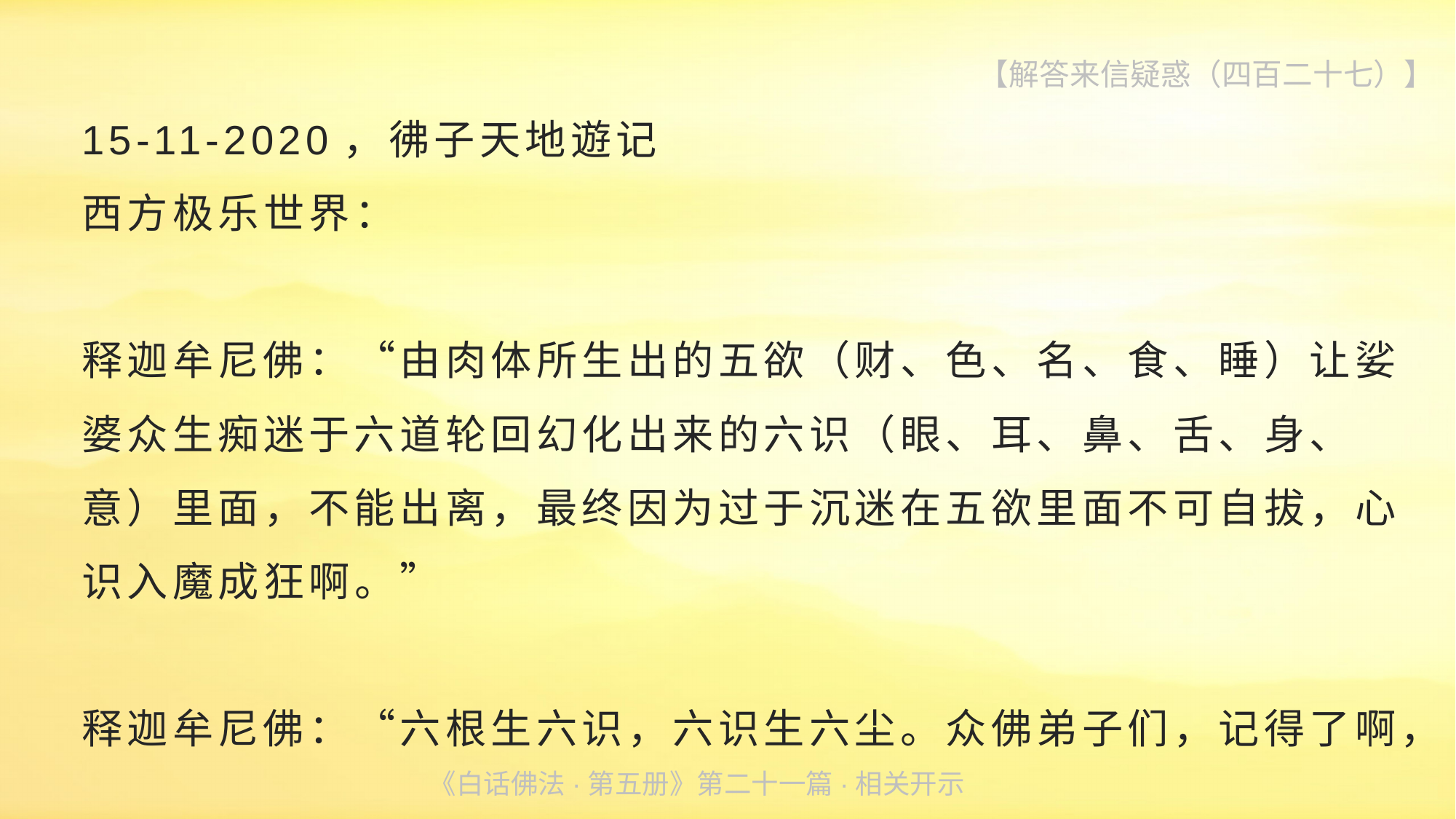

【解答来信疑惑（四百二十七）】
15-11-2020，彿子天地遊记
西方极乐世界：

释迦牟尼佛：“由肉体所生出的五欲（财、色、名、食、睡）让娑婆众生痴迷于六道轮回幻化出来的六识（眼、耳、鼻、舌、身、意）里面，不能出离，最终因为过于沉迷在五欲里面不可自拔，心识入魔成狂啊。”

释迦牟尼佛：“六根生六识，六识生六尘。众佛弟子们，记得了啊，
《白话佛法·第五册》第二十一篇·相关开示